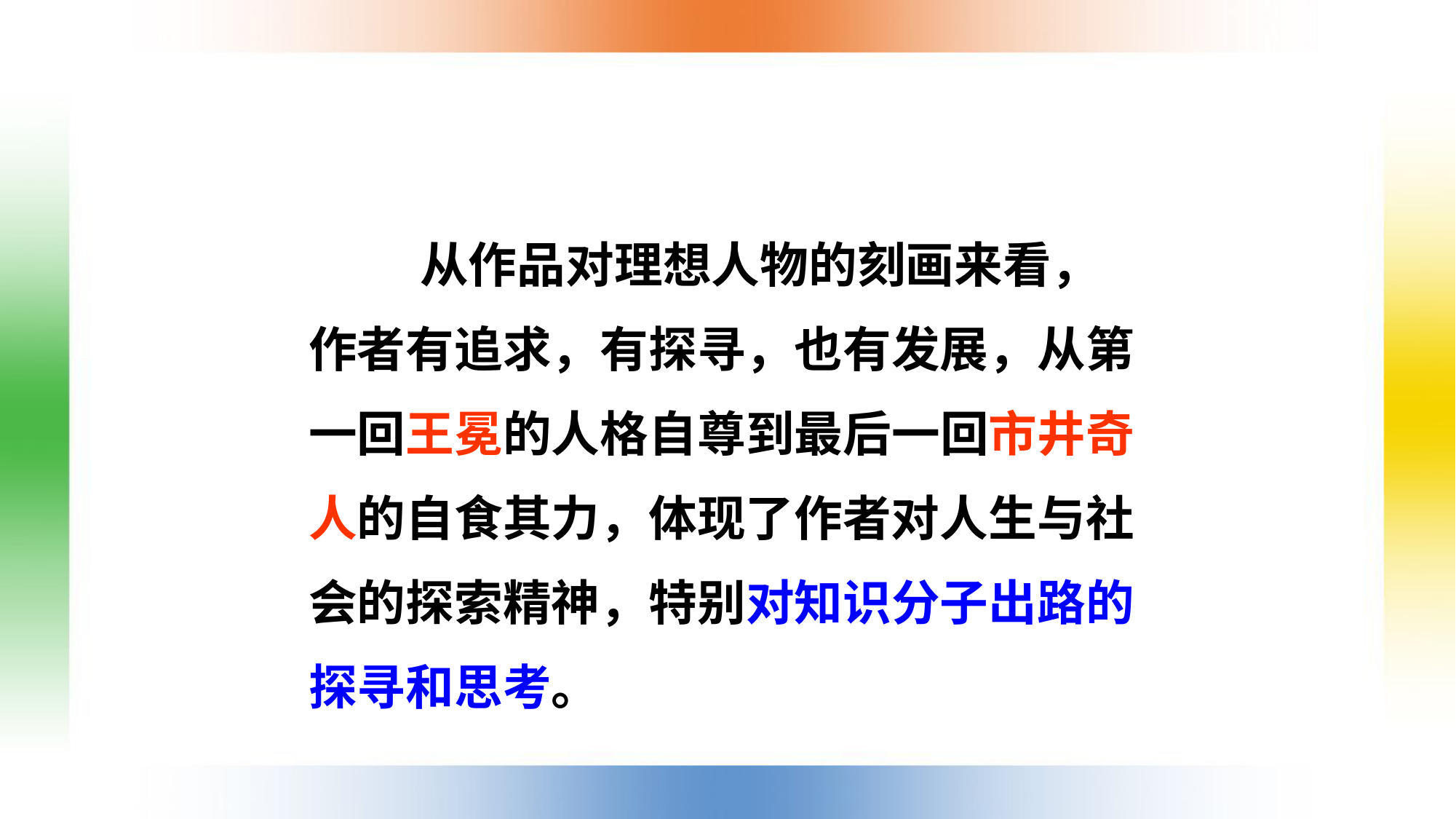

从作品对理想人物的刻画来看，作者有追求，有探寻，也有发展，从第一回王冕的人格自尊到最后一回市井奇人的自食其力，体现了作者对人生与社会的探索精神，特别对知识分子出路的探寻和思考。